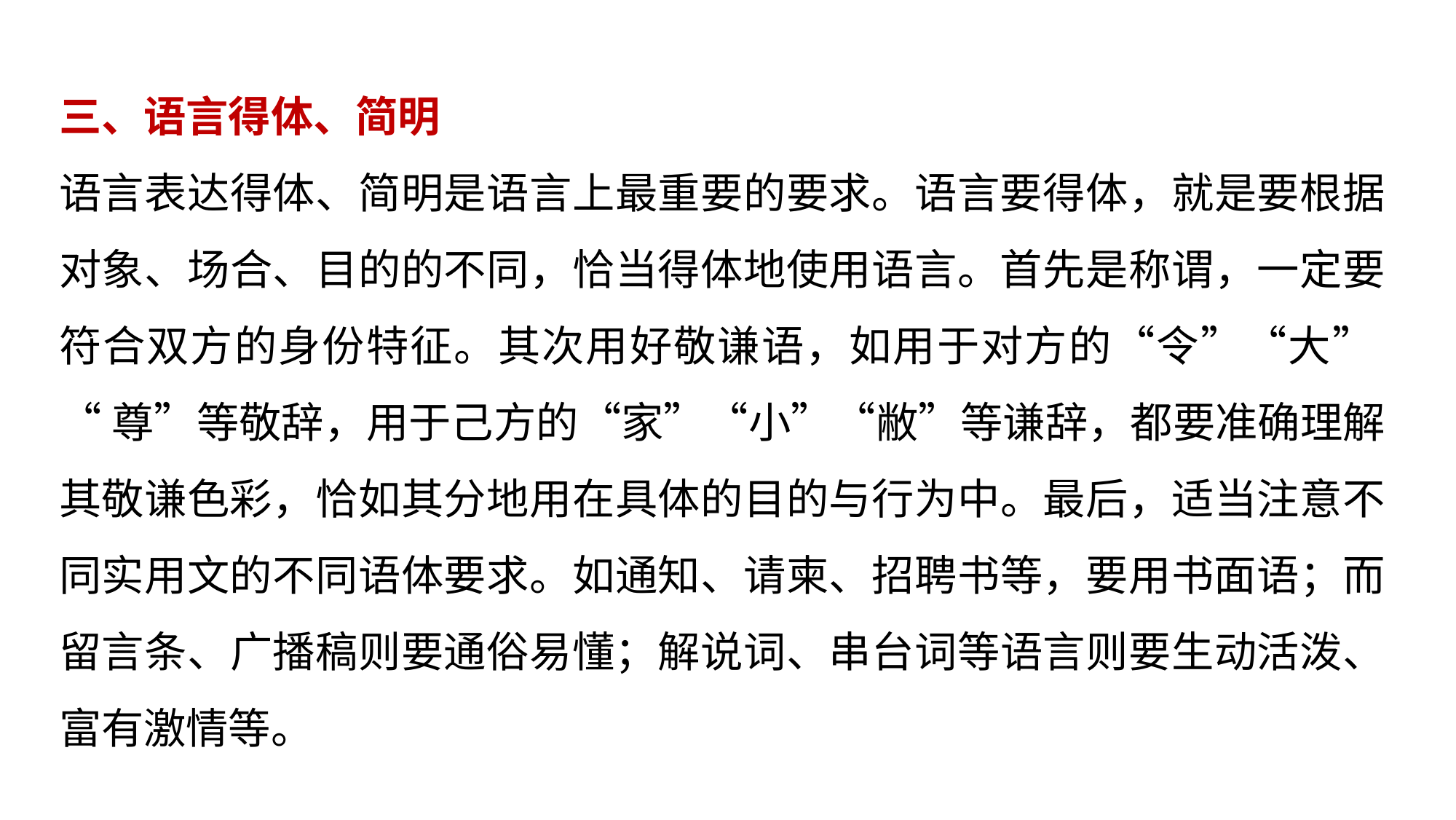

三、语言得体、简明
语言表达得体、简明是语言上最重要的要求。语言要得体，就是要根据对象、场合、目的的不同，恰当得体地使用语言。首先是称谓，一定要符合双方的身份特征。其次用好敬谦语，如用于对方的“令”“大”
“尊”等敬辞，用于己方的“家”“小”“敝”等谦辞，都要准确理解其敬谦色彩，恰如其分地用在具体的目的与行为中。最后，适当注意不同实用文的不同语体要求。如通知、请柬、招聘书等，要用书面语；而留言条、广播稿则要通俗易懂；解说词、串台词等语言则要生动活泼、富有激情等。